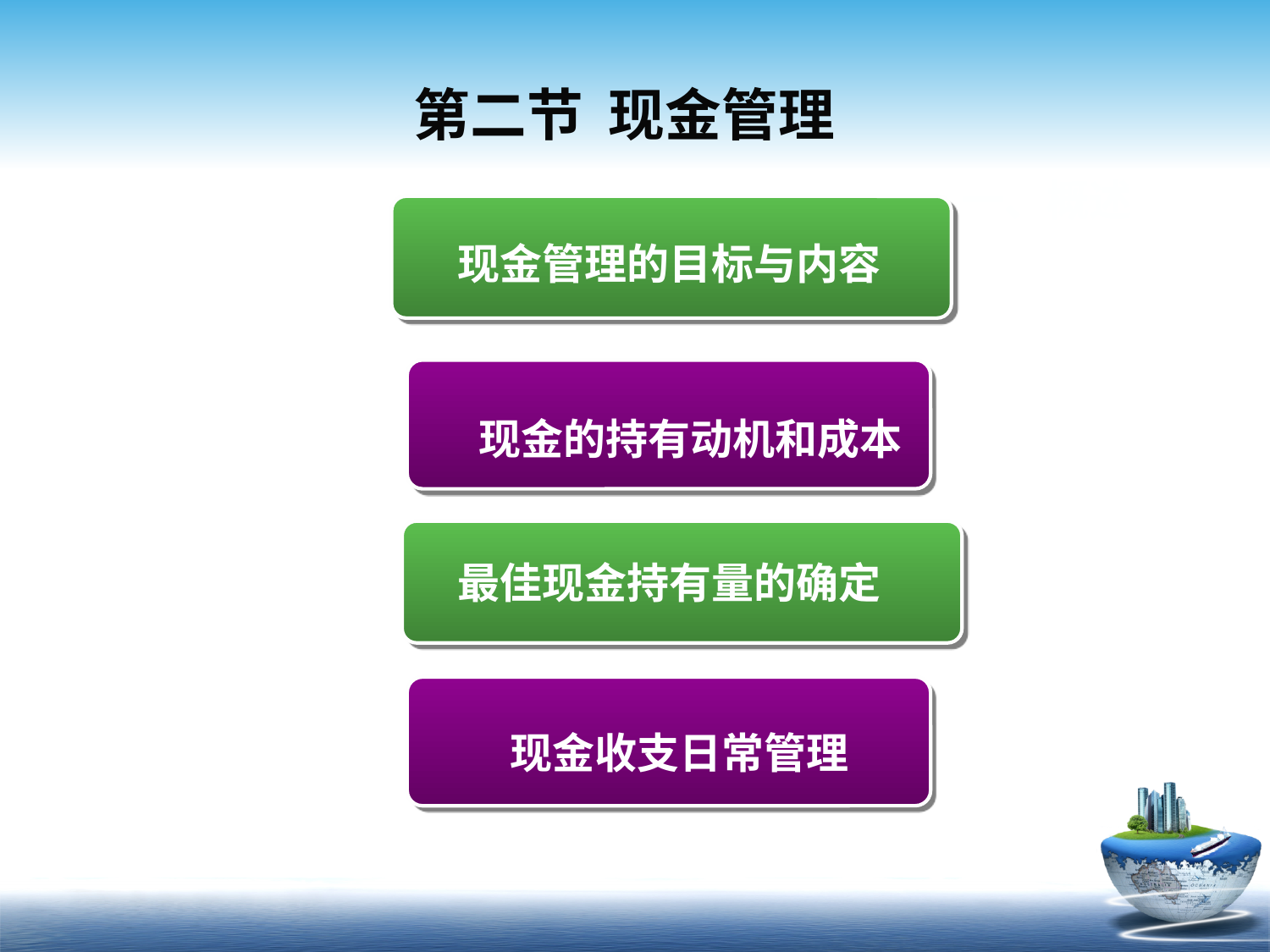

# 第二节  现金管理
 一、概述

现金管理的目标与内容

现金的持有动机和成本

最佳现金持有量的确定

现金收支日常管理
原则